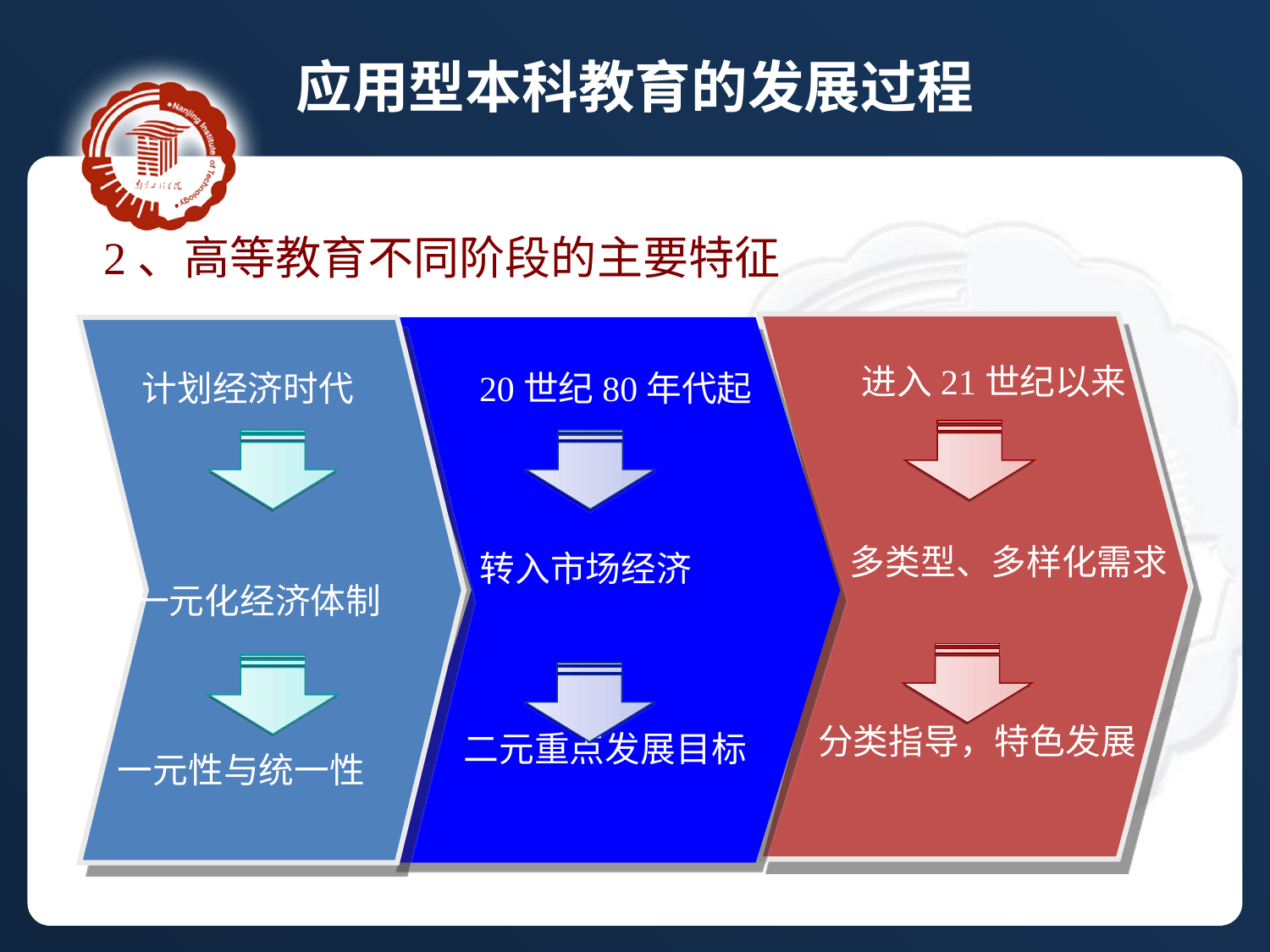

应用型本科教育的发展过程
2、高等教育不同阶段的主要特征

     进入21世纪以来

   多类型、多样化需求

分类指导，特色发展

  计划经济时代

 一元化经济体制

一元性与统一性
     20世纪80年代起

    转入市场经济

  二元重点发展目标